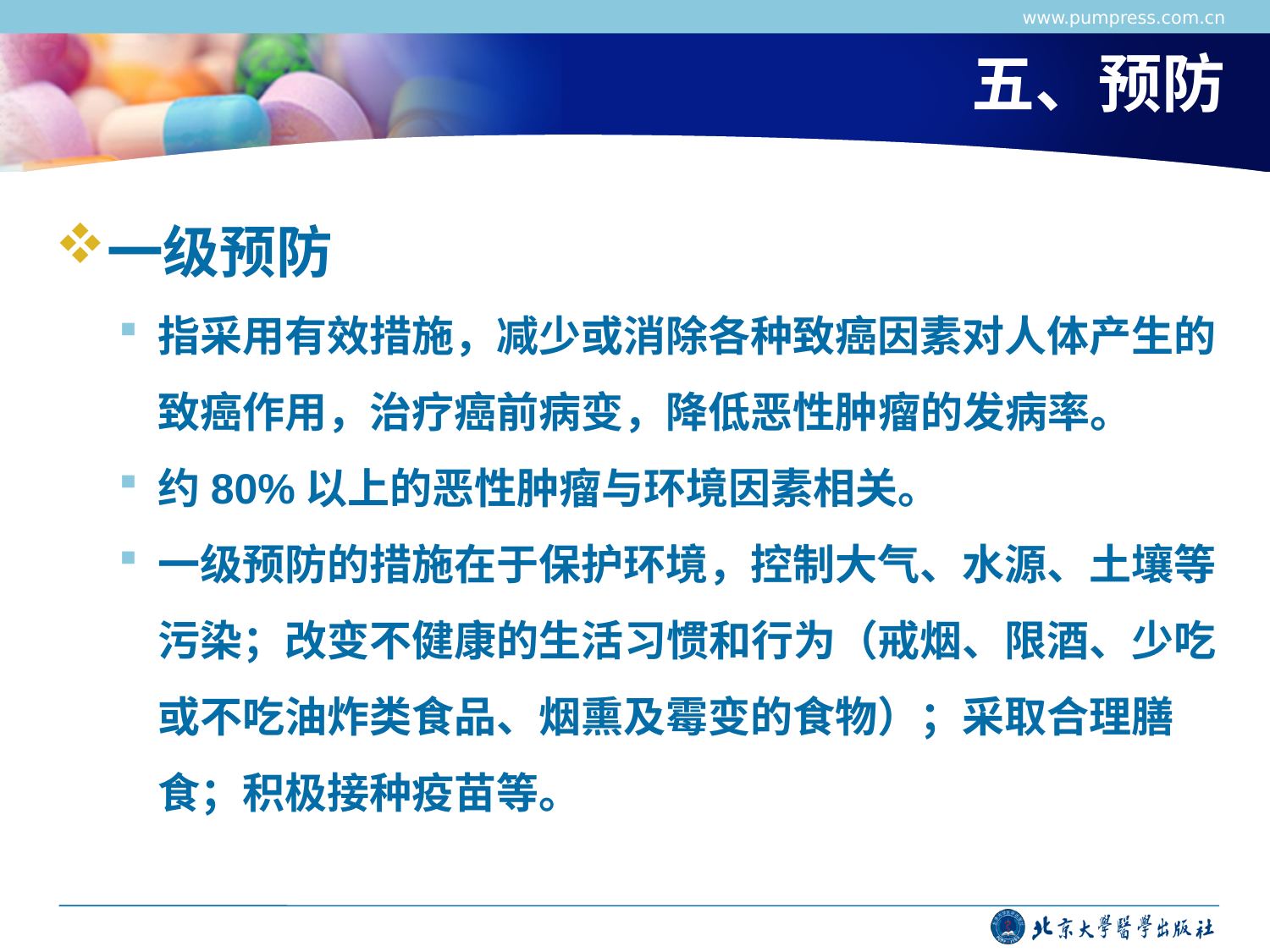

www.pumpress.com.cn
# 五、预防
一级预防
指采用有效措施，减少或消除各种致癌因素对人体产生的致癌作用，治疗癌前病变，降低恶性肿瘤的发病率。
约80%以上的恶性肿瘤与环境因素相关。
一级预防的措施在于保护环境，控制大气、水源、土壤等污染；改变不健康的生活习惯和行为（戒烟、限酒、少吃或不吃油炸类食品、烟熏及霉变的食物）；采取合理膳食；积极接种疫苗等。